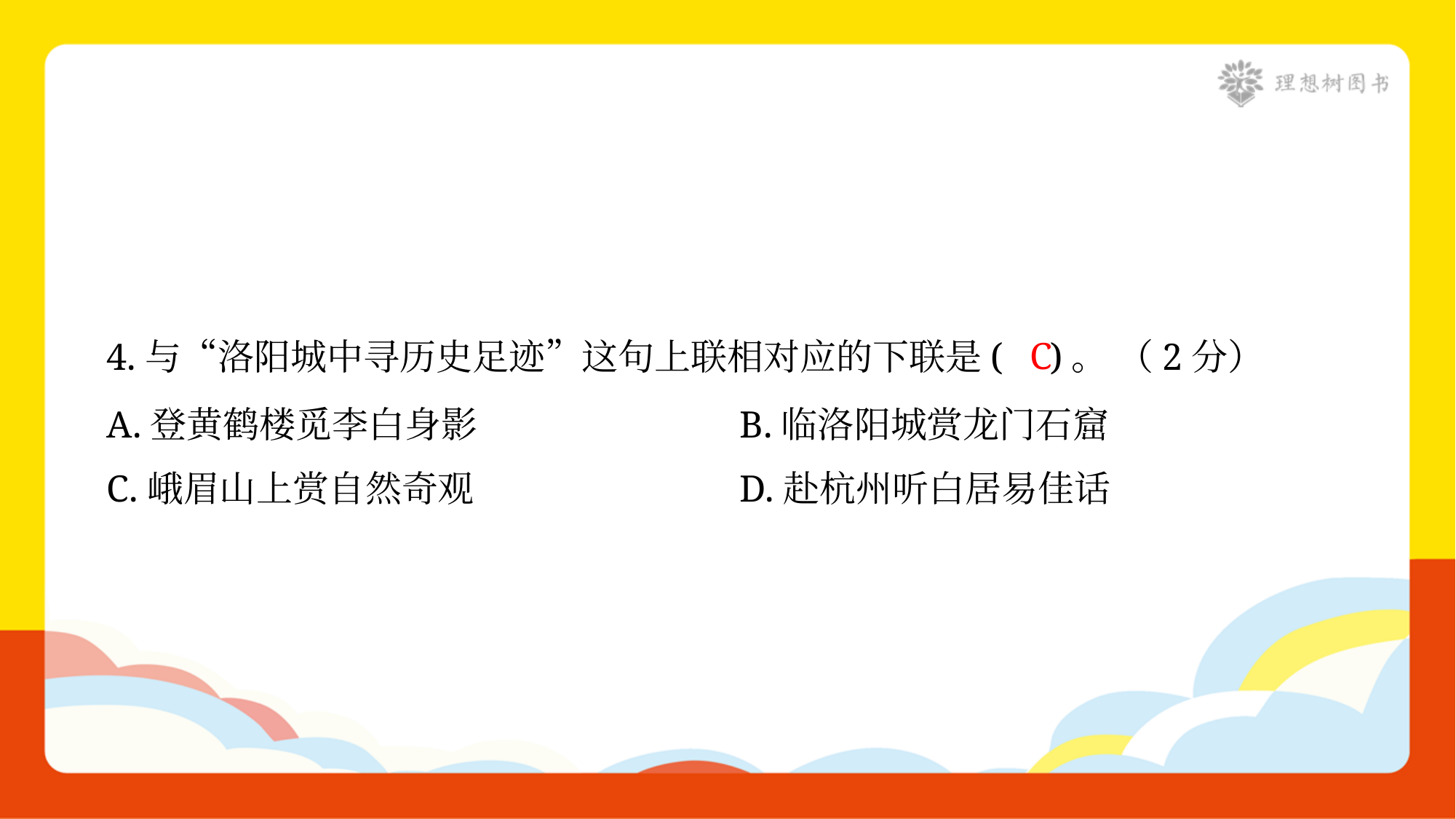

C
4.与“洛阳城中寻历史足迹”这句上联相对应的下联是(     )。 （2分）
A.登黄鹤楼觅李白身影	B.临洛阳城赏龙门石窟
C.峨眉山上赏自然奇观	D.赴杭州听白居易佳话